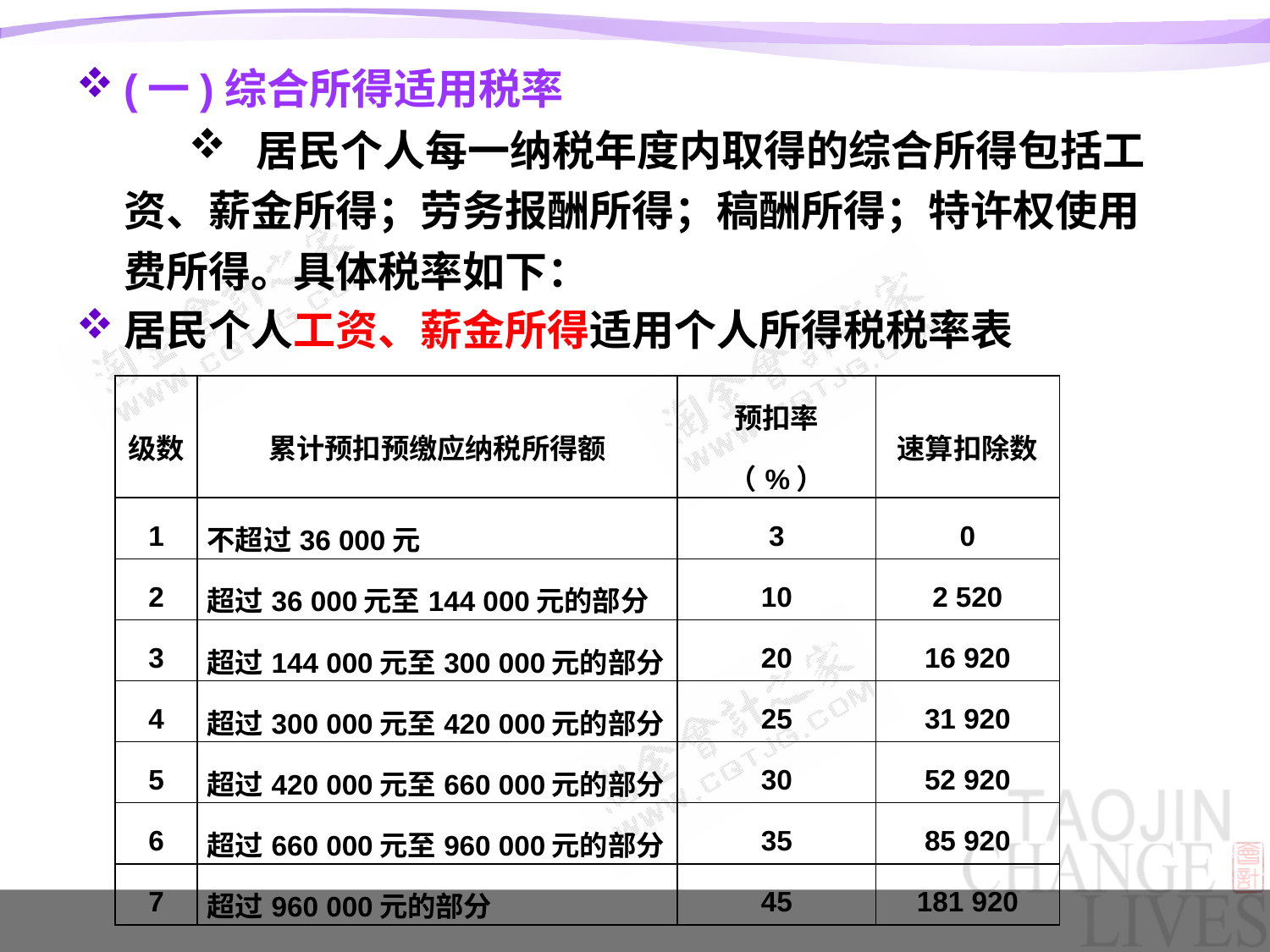

(一)综合所得适用税率
  居民个人每一纳税年度内取得的综合所得包括工资、薪金所得；劳务报酬所得；稿酬所得；特许权使用费所得。具体税率如下：
居民个人工资、薪金所得适用个人所得税税率表
#
| 级数 | 累计预扣预缴应纳税所得额 | 预扣率（%） | 速算扣除数 |
| --- | --- | --- | --- |
| 1 | 不超过36 000元 | 3 | 0 |
| 2 | 超过36 000元至144 000元的部分 | 10 | 2 520 |
| 3 | 超过144 000元至300 000元的部分 | 20 | 16 920 |
| 4 | 超过300 000元至420 000元的部分 | 25 | 31 920 |
| 5 | 超过420 000元至660 000元的部分 | 30 | 52 920 |
| 6 | 超过660 000元至960 000元的部分 | 35 | 85 920 |
| 7 | 超过960 000元的部分 | 45 | 181 920 |